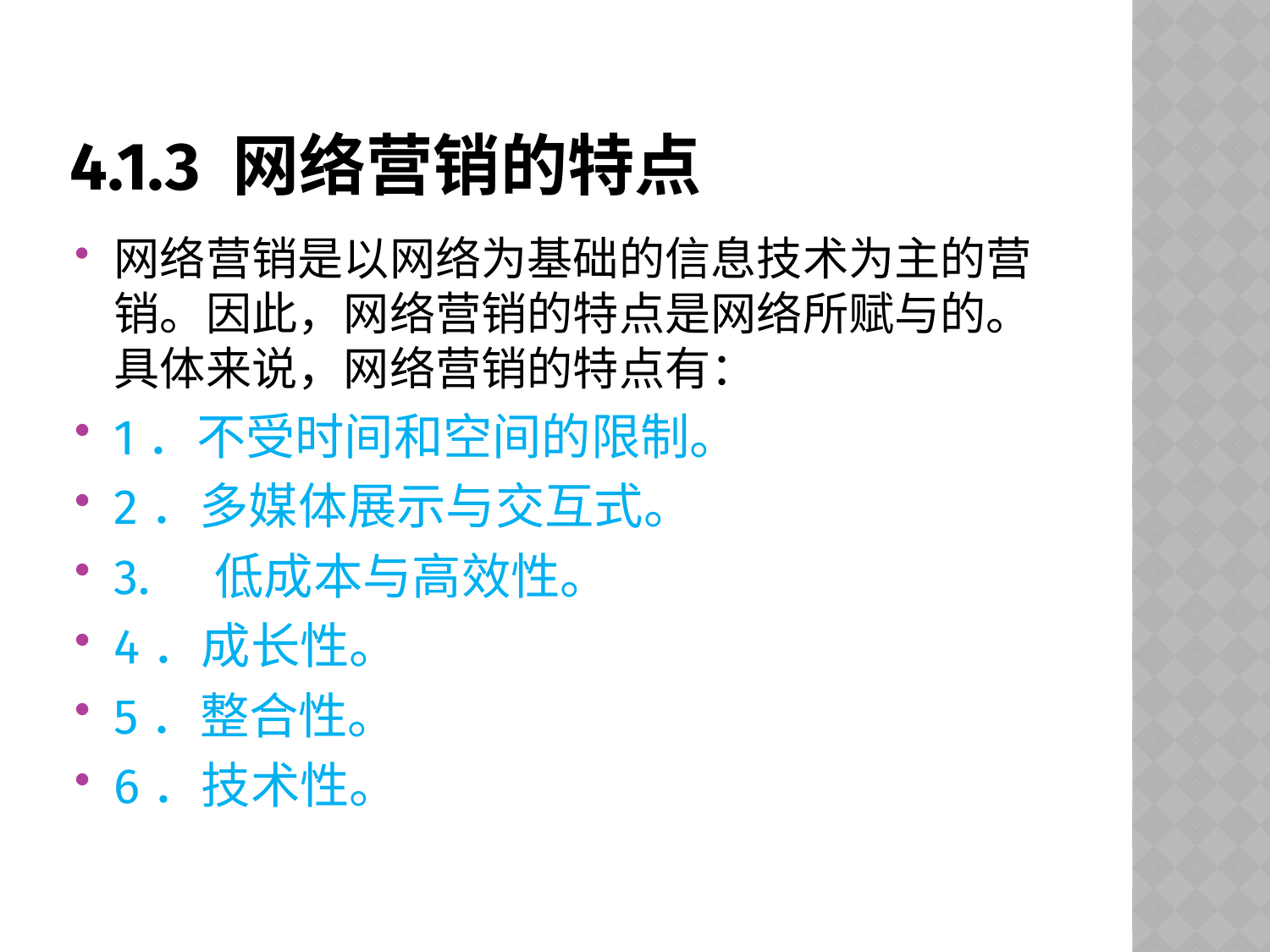

# 4.1.3 网络营销的特点
网络营销是以网络为基础的信息技术为主的营销。因此，网络营销的特点是网络所赋与的。具体来说，网络营销的特点有：
1．不受时间和空间的限制。
2．多媒体展示与交互式。
3.    低成本与高效性。
4．成长性。
5．整合性。
6．技术性。